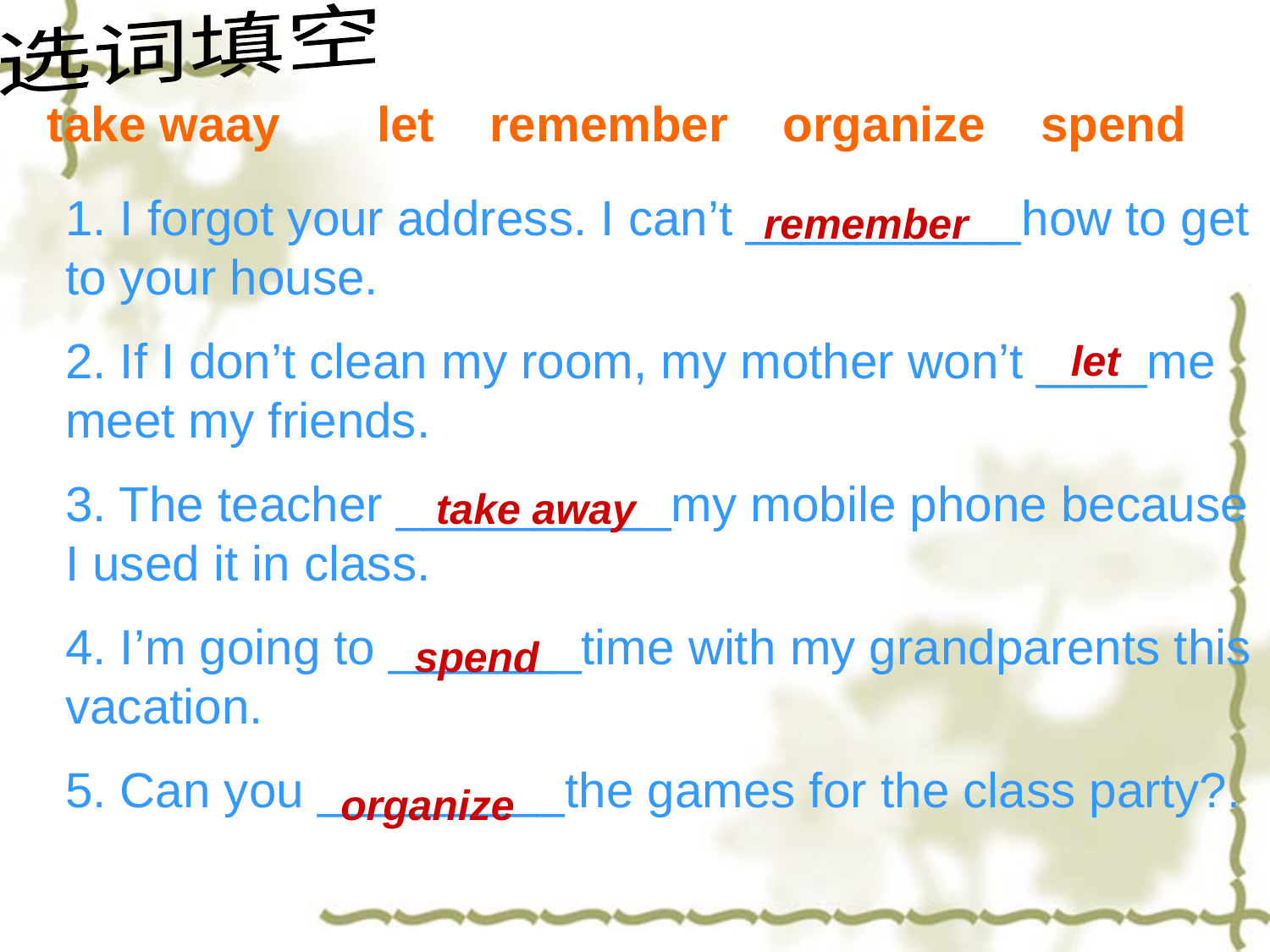

选词填空
take waay       let    remember    organize    spend
1. I forgot your address. I can’t __________how to get to your house.
2. If I don’t clean my room, my mother won’t ____me meet my friends.
3. The teacher __________my mobile phone because I used it in class.
4. I’m going to _______time with my grandparents this vacation.
5. Can you _________the games for the class party?.
remember
let
take away
spend
organize